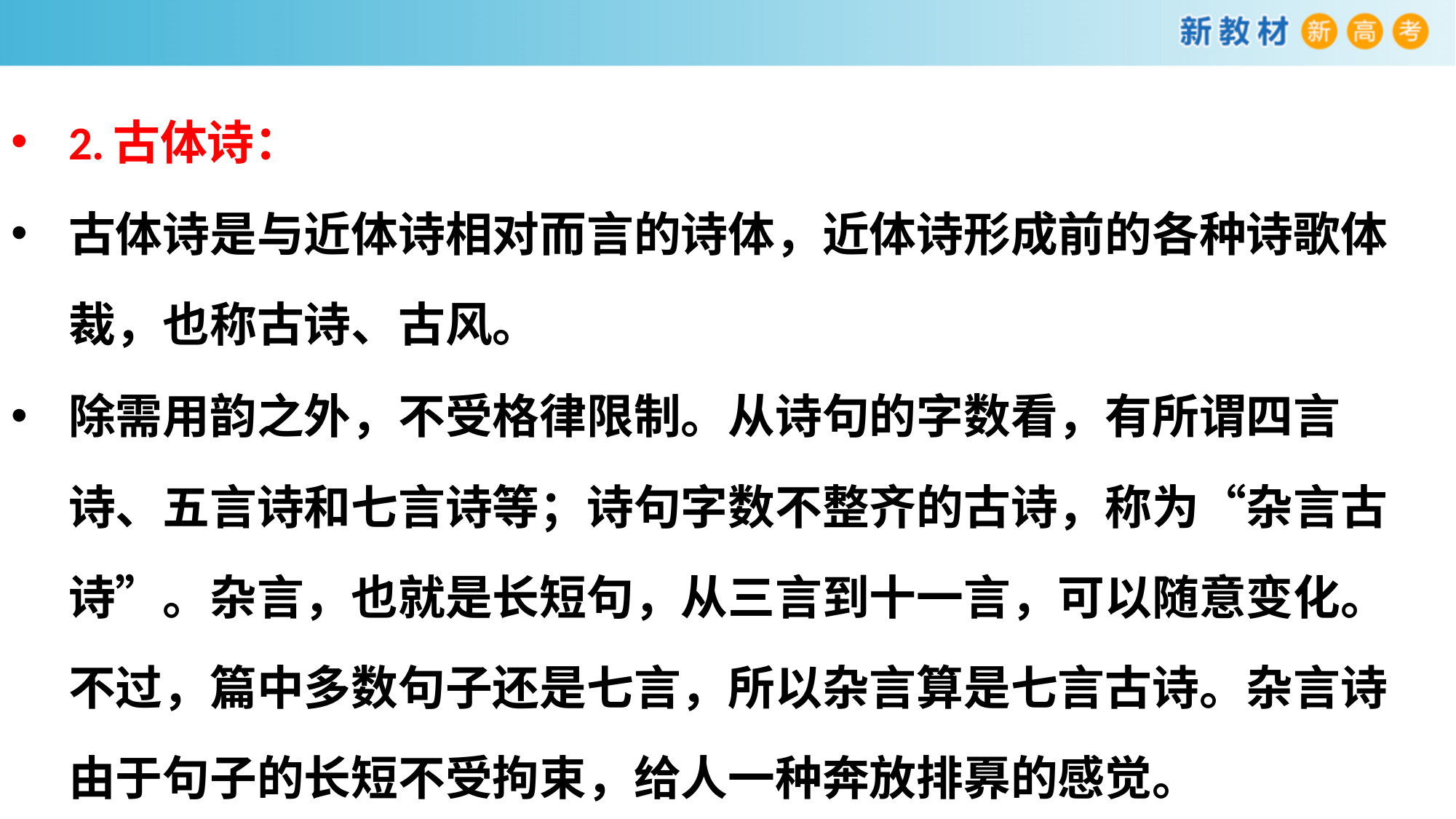

2.古体诗：
古体诗是与近体诗相对而言的诗体，近体诗形成前的各种诗歌体裁，也称古诗、古风。
除需用韵之外，不受格律限制。从诗句的字数看，有所谓四言诗、五言诗和七言诗等；诗句字数不整齐的古诗，称为“杂言古诗”。杂言，也就是长短句，从三言到十一言，可以随意变化。不过，篇中多数句子还是七言，所以杂言算是七言古诗。杂言诗由于句子的长短不受拘束，给人一种奔放排奡的感觉。